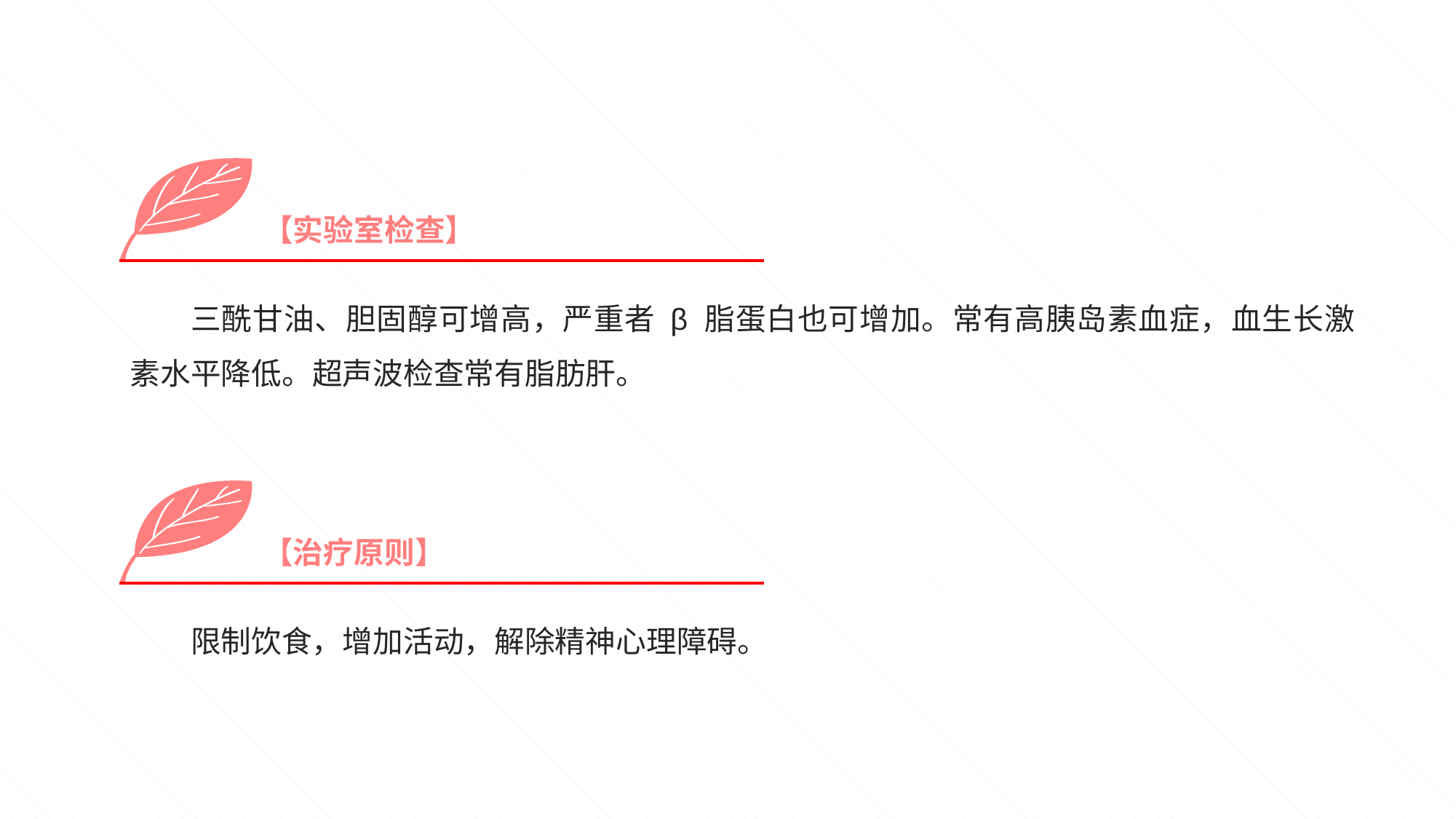

【实验室检查】
三酰甘油、胆固醇可增高，严重者 β 脂蛋白也可增加。常有高胰岛素血症，血生长激素水平降低。超声波检查常有脂肪肝。

【治疗原则】
限制饮食，增加活动，解除精神心理障碍。